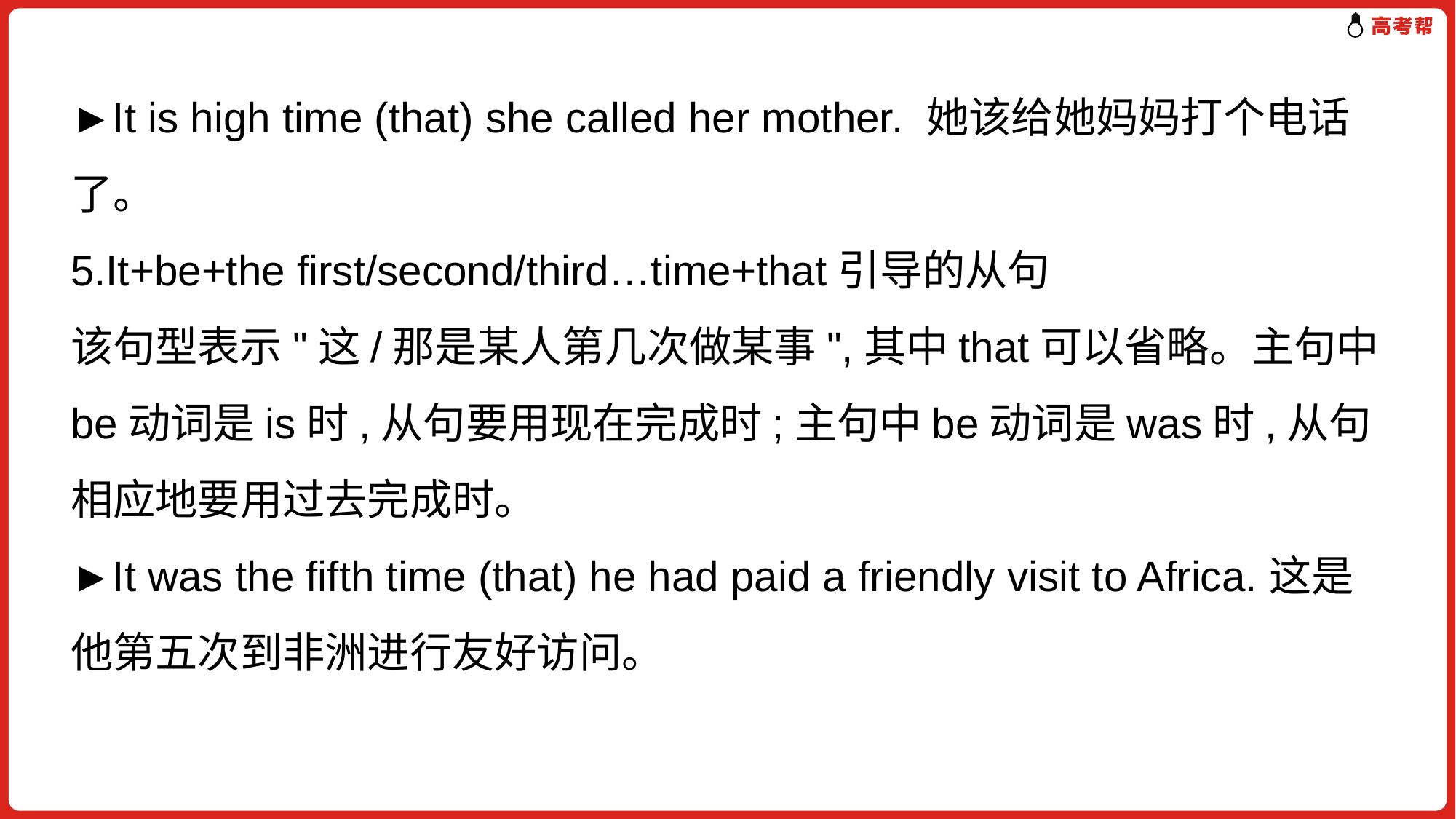

►It is high time (that) she called her mother. 她该给她妈妈打个电话了。
5.It+be+the first/second/third…time+that引导的从句
该句型表示"这/那是某人第几次做某事",其中that可以省略。主句中be动词是is时,从句要用现在完成时;主句中be动词是was时,从句相应地要用过去完成时。
►It was the fifth time (that) he had paid a friendly visit to Africa.这是他第五次到非洲进行友好访问。